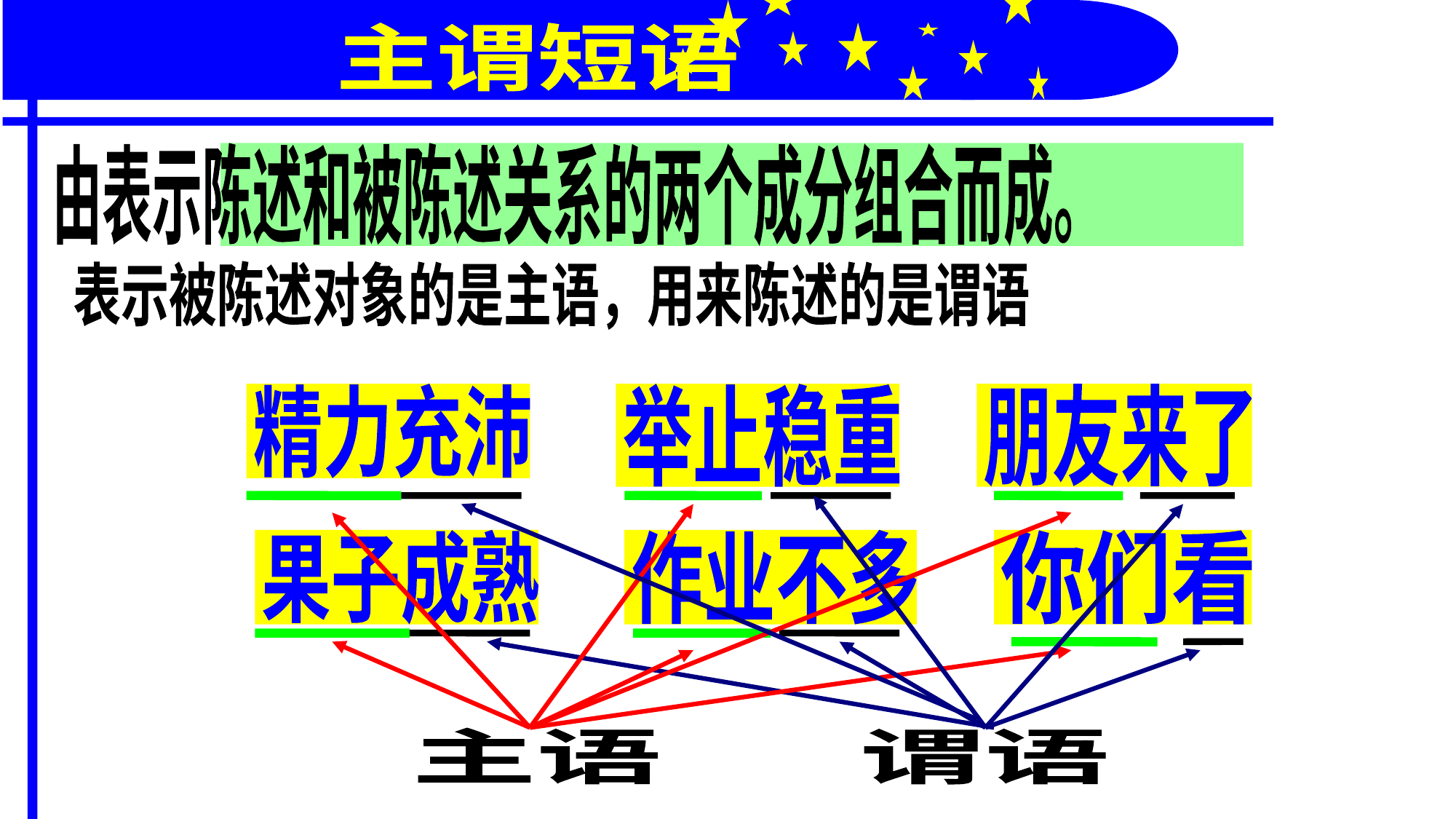

主谓短语
由表示陈述和被陈述关系的两个成分组合而成。

表示被陈述对象的是主语，用来陈述的是谓语

精力充沛

举止稳重

朋友来了

果子成熟

作业不多

你们看

主语       谓语